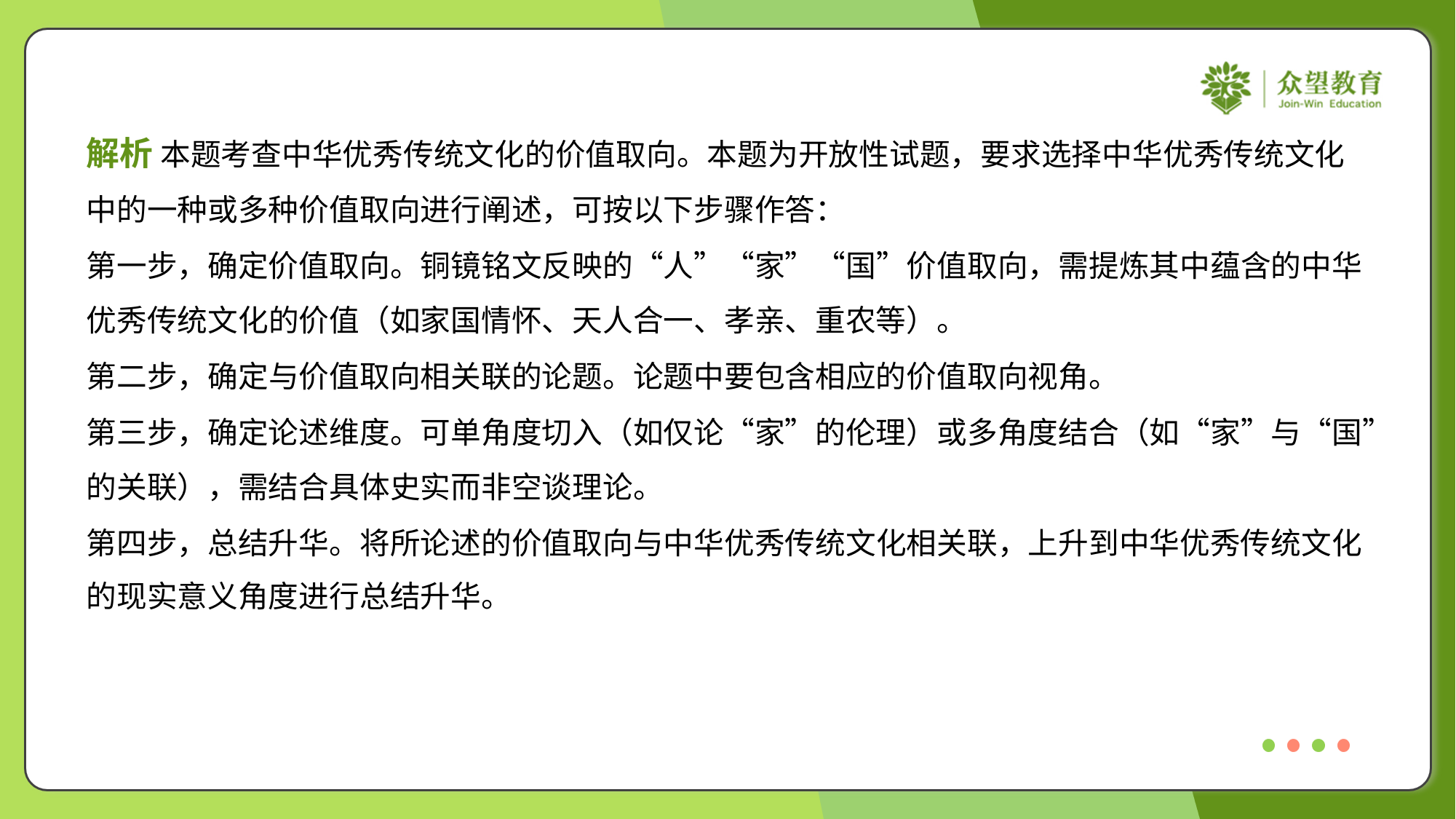

解析 本题考查中华优秀传统文化的价值取向。本题为开放性试题，要求选择中华优秀传统文化
中的一种或多种价值取向进行阐述，可按以下步骤作答：
第一步，确定价值取向。铜镜铭文反映的“人”“家”“国”价值取向，需提炼其中蕴含的中华
优秀传统文化的价值（如家国情怀、天人合一、孝亲、重农等）。
第二步，确定与价值取向相关联的论题。论题中要包含相应的价值取向视角。
第三步，确定论述维度。可单角度切入（如仅论“家”的伦理）或多角度结合（如“家”与“国”
的关联），需结合具体史实而非空谈理论。
第四步，总结升华。将所论述的价值取向与中华优秀传统文化相关联，上升到中华优秀传统文化
的现实意义角度进行总结升华。